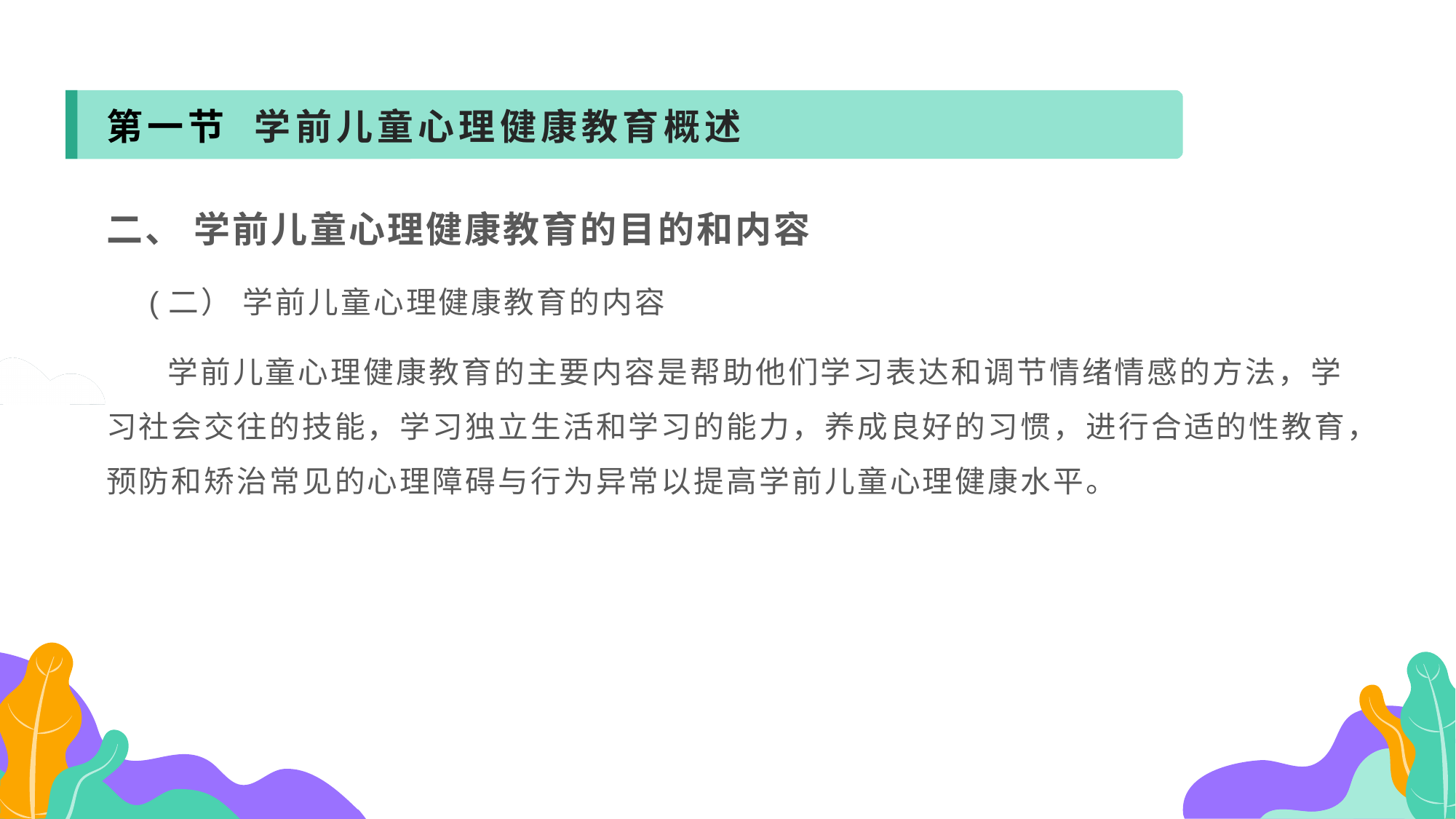

第一节  学前儿童心理健康教育概述
二、 学前儿童心理健康教育的目的和内容
    (二） 学前儿童心理健康教育的内容
      学前儿童心理健康教育的主要内容是帮助他们学习表达和调节情绪情感的方法，学习社会交往的技能，学习独立生活和学习的能力，养成良好的习惯，进行合适的性教育，预防和矫治常见的心理障碍与行为异常以提高学前儿童心理健康水平。